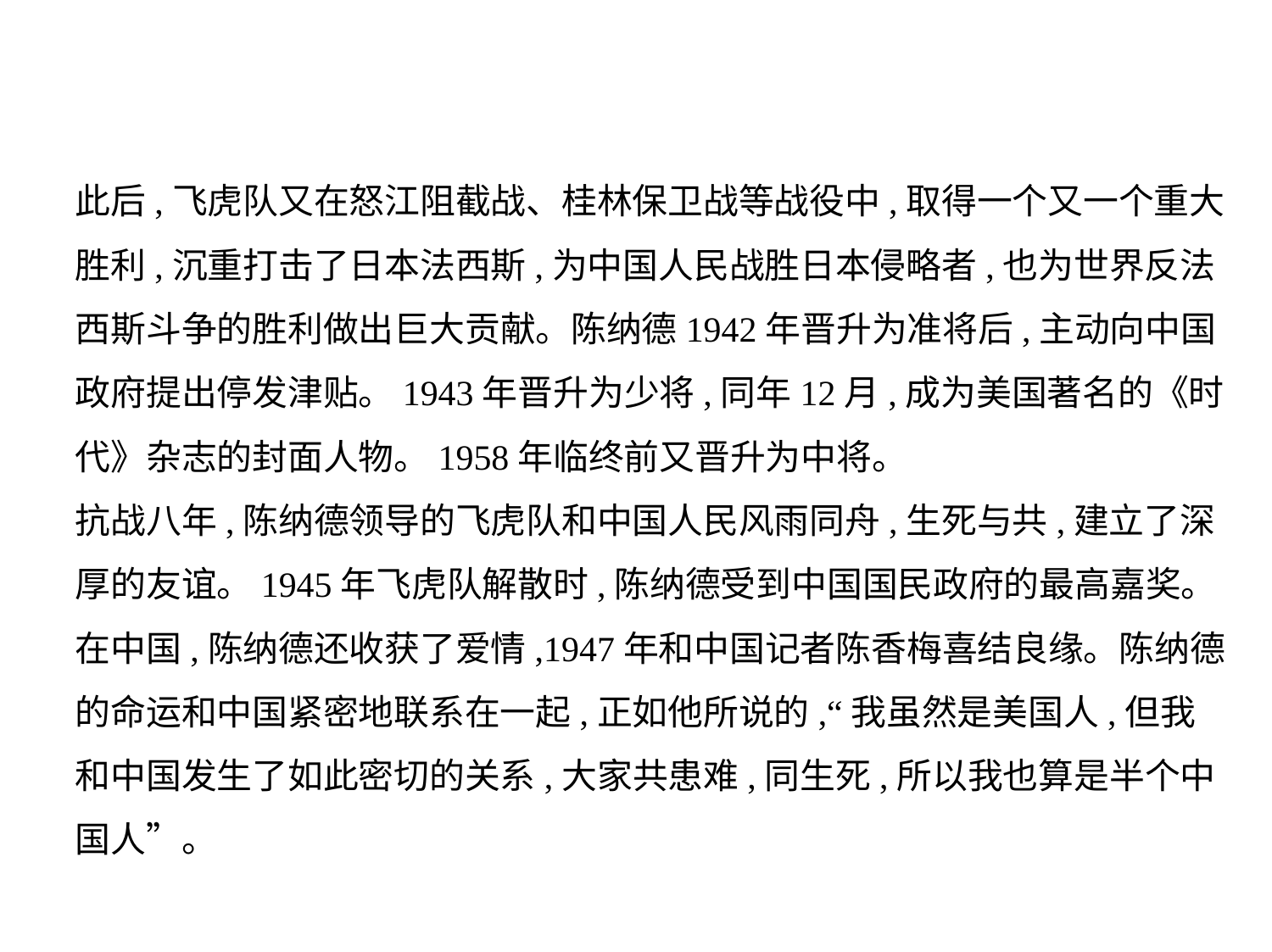

此后,飞虎队又在怒江阻截战、桂林保卫战等战役中,取得一个又一个重大
胜利,沉重打击了日本法西斯,为中国人民战胜日本侵略者,也为世界反法
西斯斗争的胜利做出巨大贡献。陈纳德1942年晋升为准将后,主动向中国
政府提出停发津贴。1943年晋升为少将,同年12月,成为美国著名的《时
代》杂志的封面人物。1958年临终前又晋升为中将。
抗战八年,陈纳德领导的飞虎队和中国人民风雨同舟,生死与共,建立了深
厚的友谊。1945年飞虎队解散时,陈纳德受到中国国民政府的最高嘉奖。
在中国,陈纳德还收获了爱情,1947年和中国记者陈香梅喜结良缘。陈纳德
的命运和中国紧密地联系在一起,正如他所说的,“我虽然是美国人,但我
和中国发生了如此密切的关系,大家共患难,同生死,所以我也算是半个中
国人”。